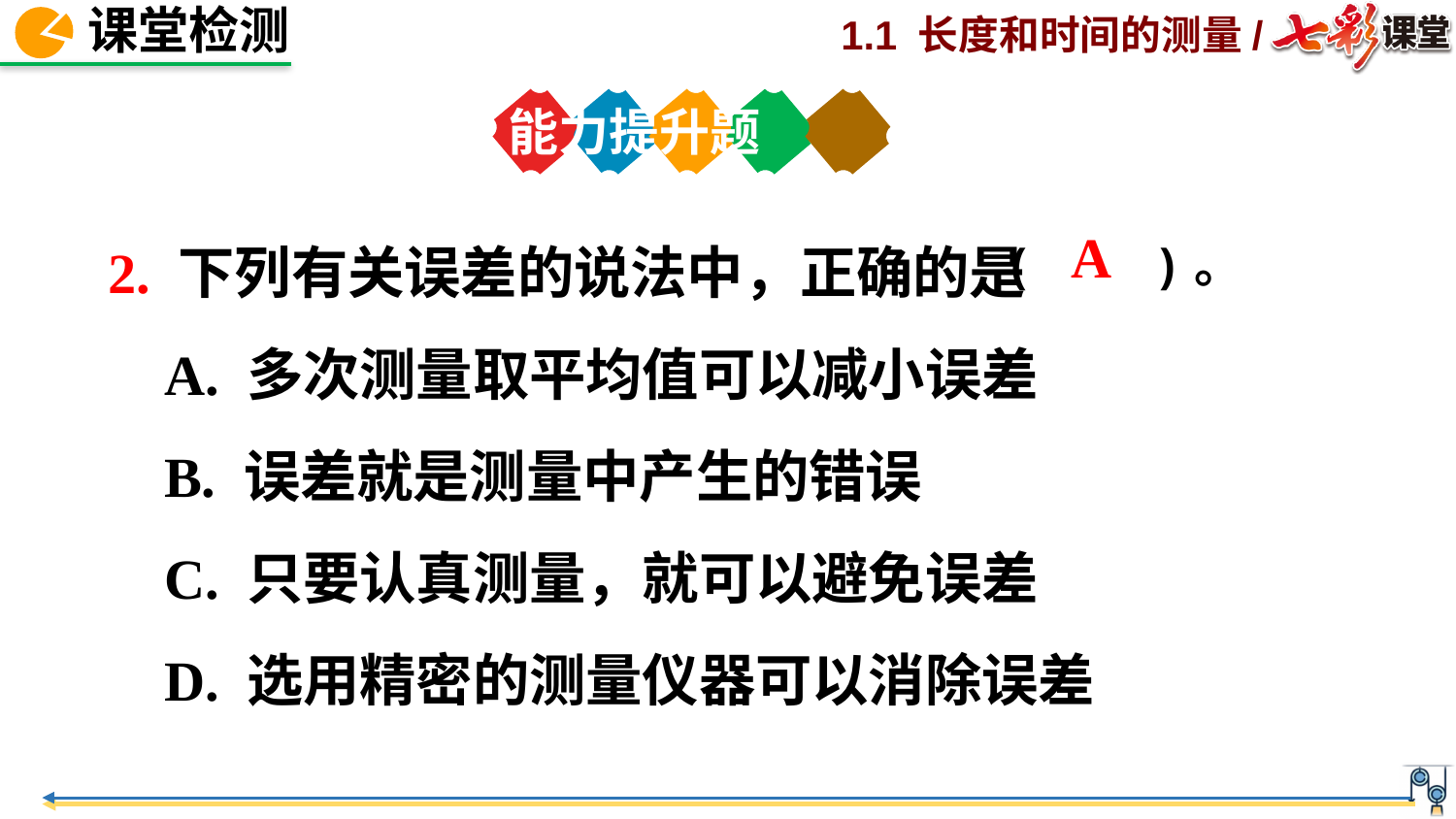

能力提升题

2. 下列有关误差的说法中，正确的是
    A. 多次测量取平均值可以减小误差
    B. 误差就是测量中产生的错误
    C. 只要认真测量，就可以避免误差
    D. 选用精密的测量仪器可以消除误差
A
(　　)。